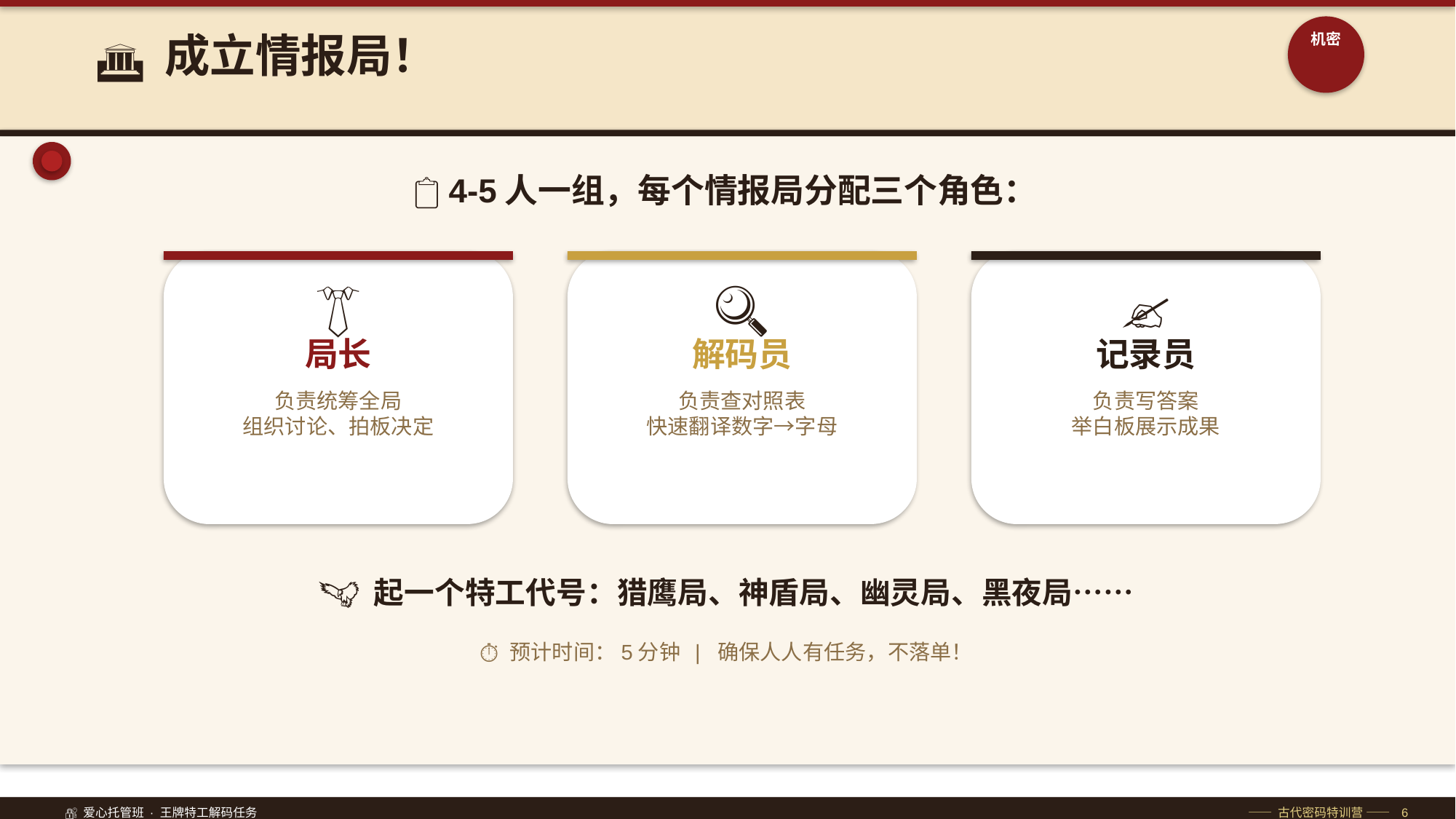

🏛️ 成立情报局！
机密

📋 4-5人一组，每个情报局分配三个角色：

👔
🔍
✍️
局长
解码员
记录员
负责统筹全局
组织讨论、拍板决定
负责查对照表
快速翻译数字→字母
负责写答案
举白板展示成果
🦅 起一个特工代号：猎鹰局、神盾局、幽灵局、黑夜局……
⏱ 预计时间：5分钟  |  确保人人有任务，不落单！

🔐 爱心托管班 · 王牌特工解码任务
—— 古代密码特训营 ——   6